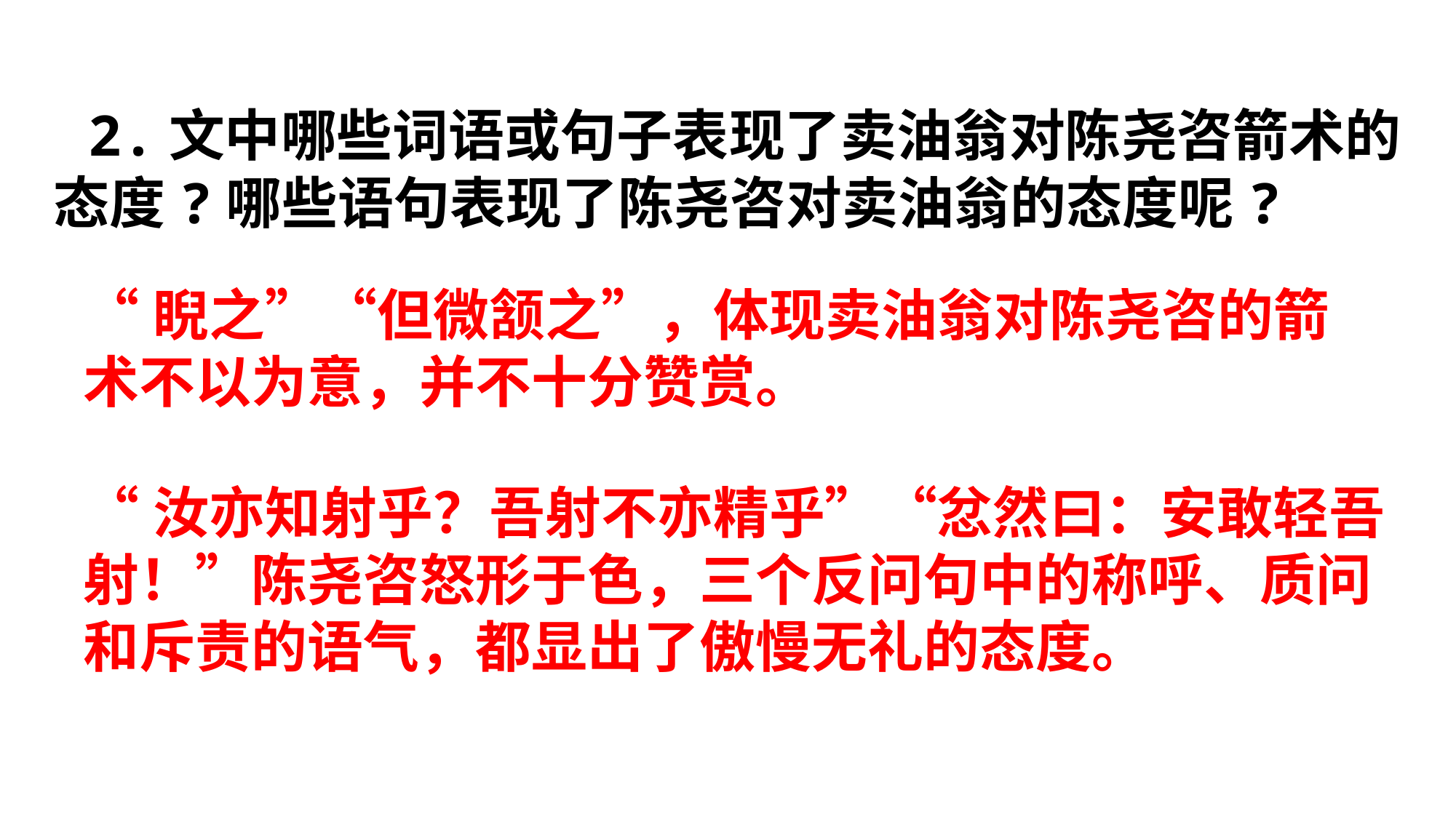

2.文中哪些词语或句子表现了卖油翁对陈尧咨箭术的态度?哪些语句表现了陈尧咨对卖油翁的态度呢?
“睨之”“但微颔之”，体现卖油翁对陈尧咨的箭术不以为意，并不十分赞赏。
“汝亦知射乎？吾射不亦精乎”“忿然曰：安敢轻吾射！”陈尧咨怒形于色，三个反问句中的称呼、质问和斥责的语气，都显出了傲慢无礼的态度。